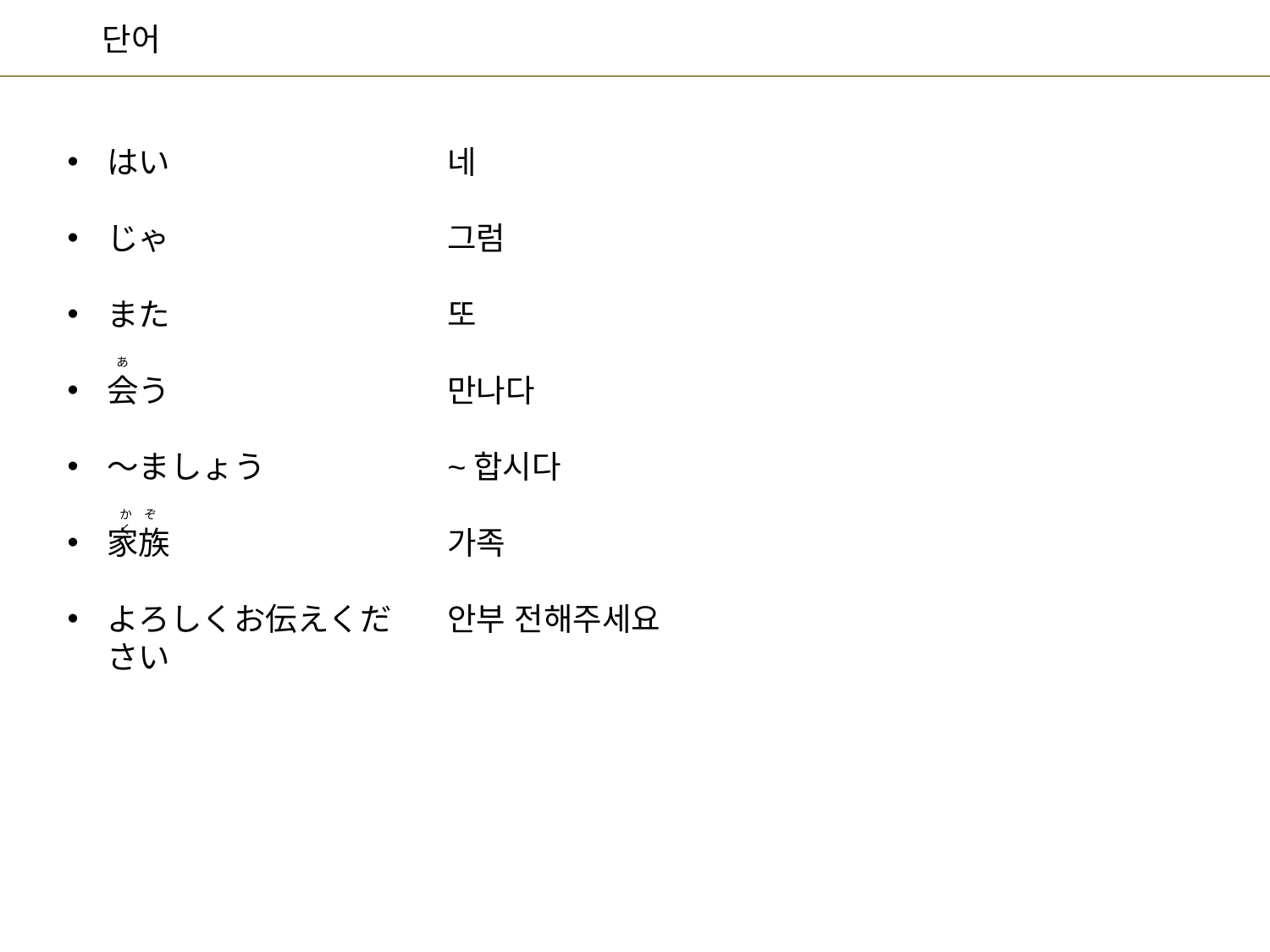

네

그럼

또

만나다

~합시다

가족

안부 전해주세요
はい

じゃ

また

会う

～ましょう

家族

よろしくお伝えください
あ
か　ぞく